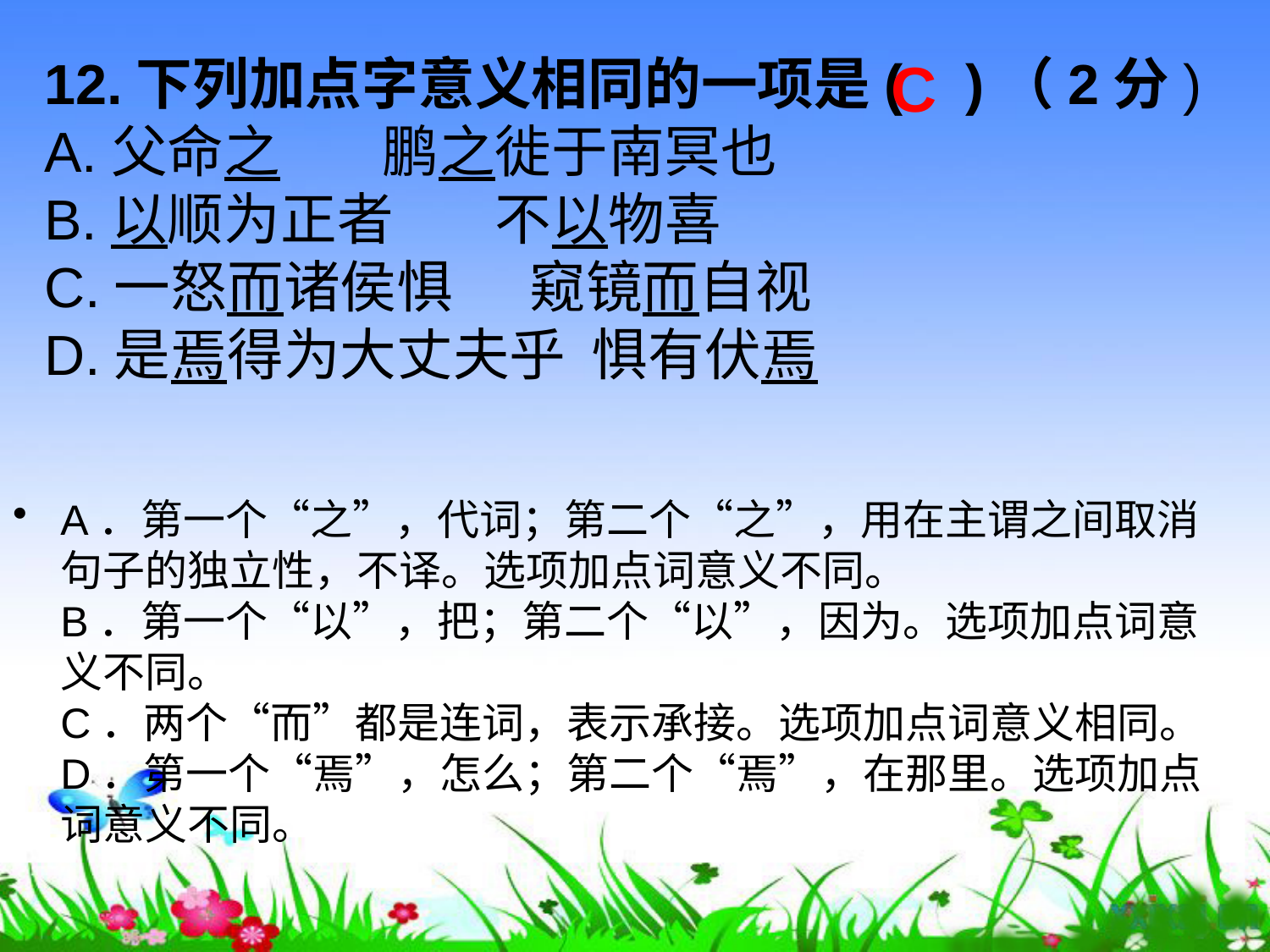

12.下列加点字意义相同的一项是(    )（2分)
A.父命之        鹏之徙于南冥也
B.以顺为正者        不以物喜
C.一怒而诸侯惧      窥镜而自视
D.是焉得为大丈夫乎  惧有伏焉
C
A．第一个“之”，代词；第二个“之”，用在主谓之间取消句子的独立性，不译。选项加点词意义不同。
B．第一个“以”，把；第二个“以”，因为。选项加点词意义不同。
C．两个“而”都是连词，表示承接。选项加点词意义相同。
D．第一个“焉”，怎么；第二个“焉”，在那里。选项加点词意义不同。